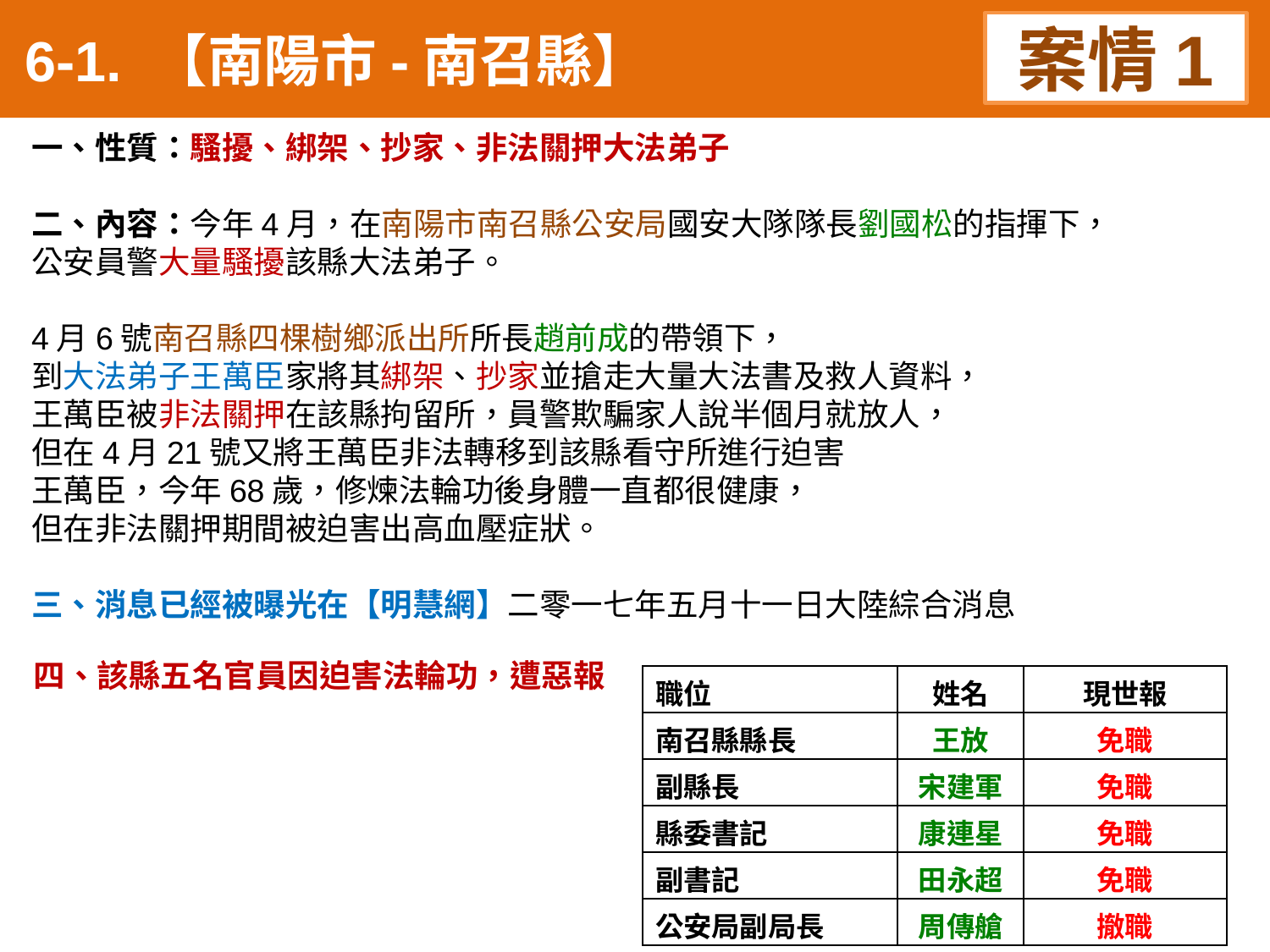

6-1. 【南陽市-南召縣】
案情1
一、性質：騷擾、綁架、抄家、非法關押大法弟子

二、內容：今年4月，在南陽市南召縣公安局國安大隊隊長劉國松的指揮下，
公安員警大量騷擾該縣大法弟子。

4月6號南召縣四棵樹鄉派出所所長趙前成的帶領下，
到大法弟子王萬臣家將其綁架、抄家並搶走大量大法書及救人資料，
王萬臣被非法關押在該縣拘留所，員警欺騙家人說半個月就放人，
但在4月21號又將王萬臣非法轉移到該縣看守所進行迫害
王萬臣，今年68歲，修煉法輪功後身體一直都很健康，
但在非法關押期間被迫害出高血壓症狀。

三、消息已經被曝光在【明慧網】二零一七年五月十一日大陸綜合消息

四、該縣五名官員因迫害法輪功，遭惡報
| 職位 | 姓名 | 現世報 |
| --- | --- | --- |
| 南召縣縣長 | 王放 | 免職 |
| 副縣長 | 宋建軍 | 免職 |
| 縣委書記 | 康連星 | 免職 |
| 副書記 | 田永超 | 免職 |
| 公安局副局長 | 周傳艙 | 撤職 |